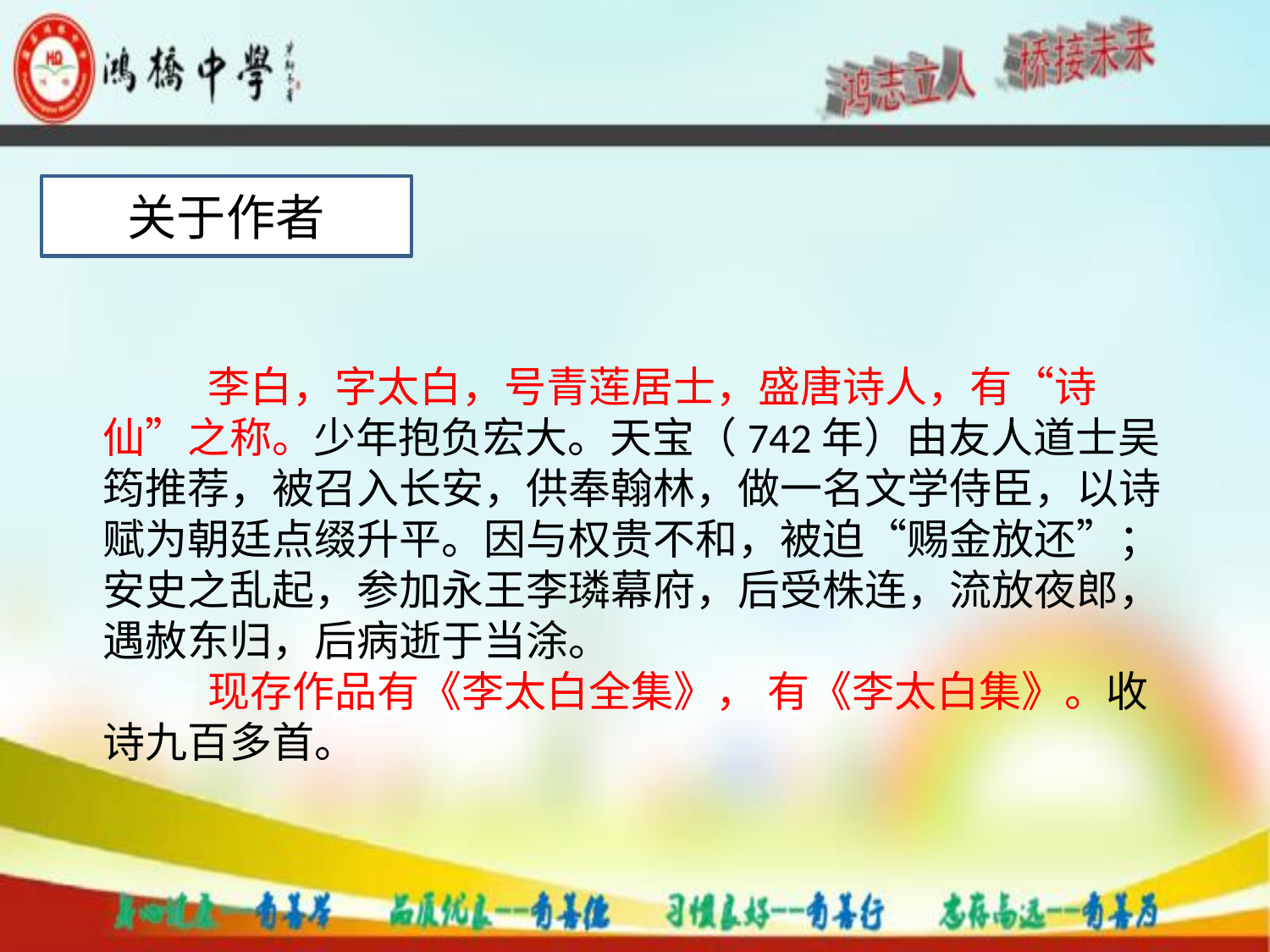

guanyuzuoz
关于作者
          李白，字太白，号青莲居士，盛唐诗人，有“诗仙”之称。少年抱负宏大。天宝（742年）由友人道士吴筠推荐，被召入长安，供奉翰林，做一名文学侍臣，以诗赋为朝廷点缀升平。因与权贵不和，被迫“赐金放还”；安史之乱起，参加永王李璘幕府，后受株连，流放夜郎，遇赦东归，后病逝于当涂。
          现存作品有《李太白全集》， 有《李太白集》。收诗九百多首。